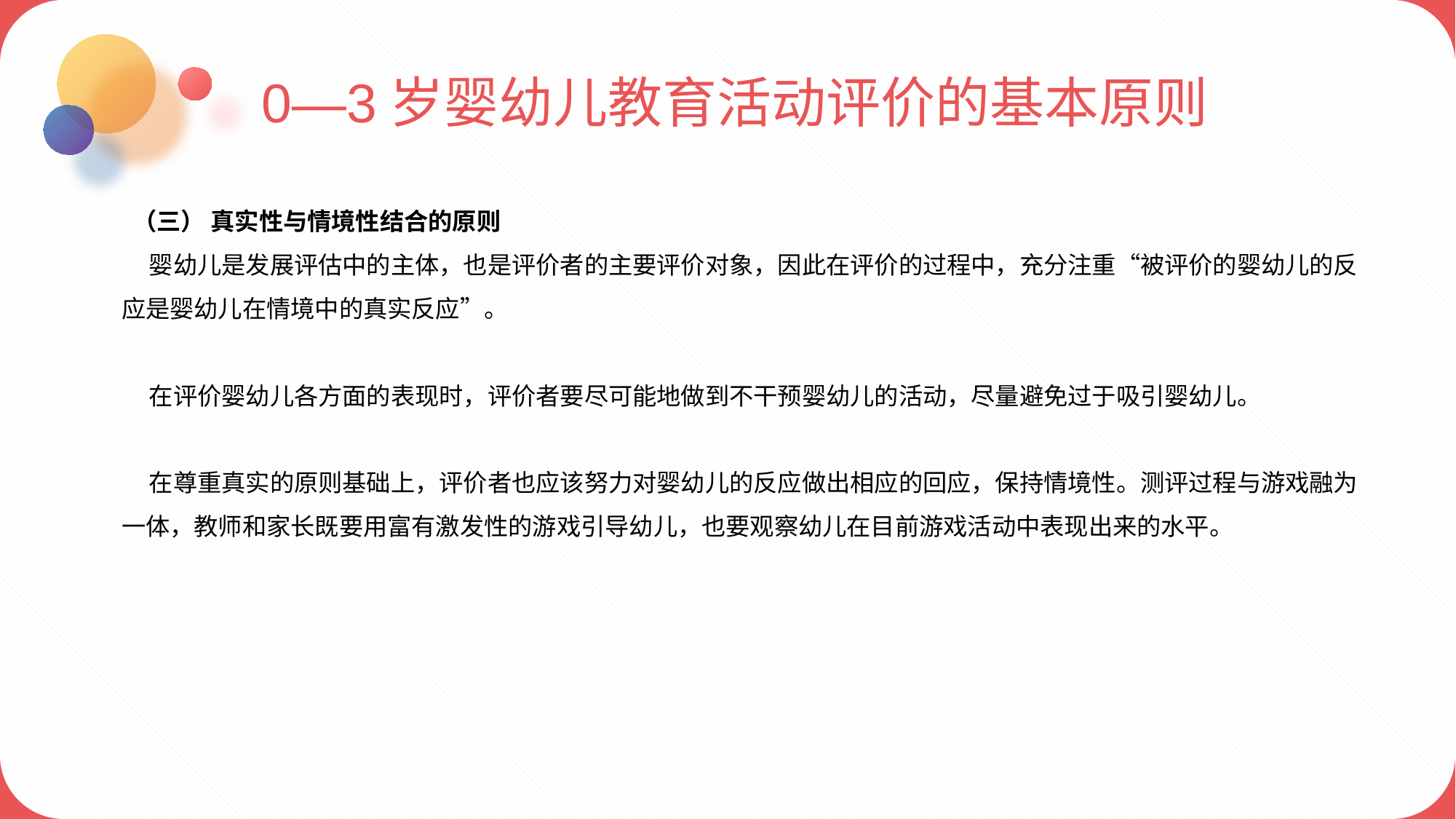

0—3岁婴幼儿教育活动评价的基本原则
 （三） 真实性与情境性结合的原则
    婴幼儿是发展评估中的主体，也是评价者的主要评价对象，因此在评价的过程中，充分注重“被评价的婴幼儿的反应是婴幼儿在情境中的真实反应”。

    在评价婴幼儿各方面的表现时，评价者要尽可能地做到不干预婴幼儿的活动，尽量避免过于吸引婴幼儿。

    在尊重真实的原则基础上，评价者也应该努力对婴幼儿的反应做出相应的回应，保持情境性。测评过程与游戏融为一体，教师和家长既要用富有激发性的游戏引导幼儿，也要观察幼儿在目前游戏活动中表现出来的水平。